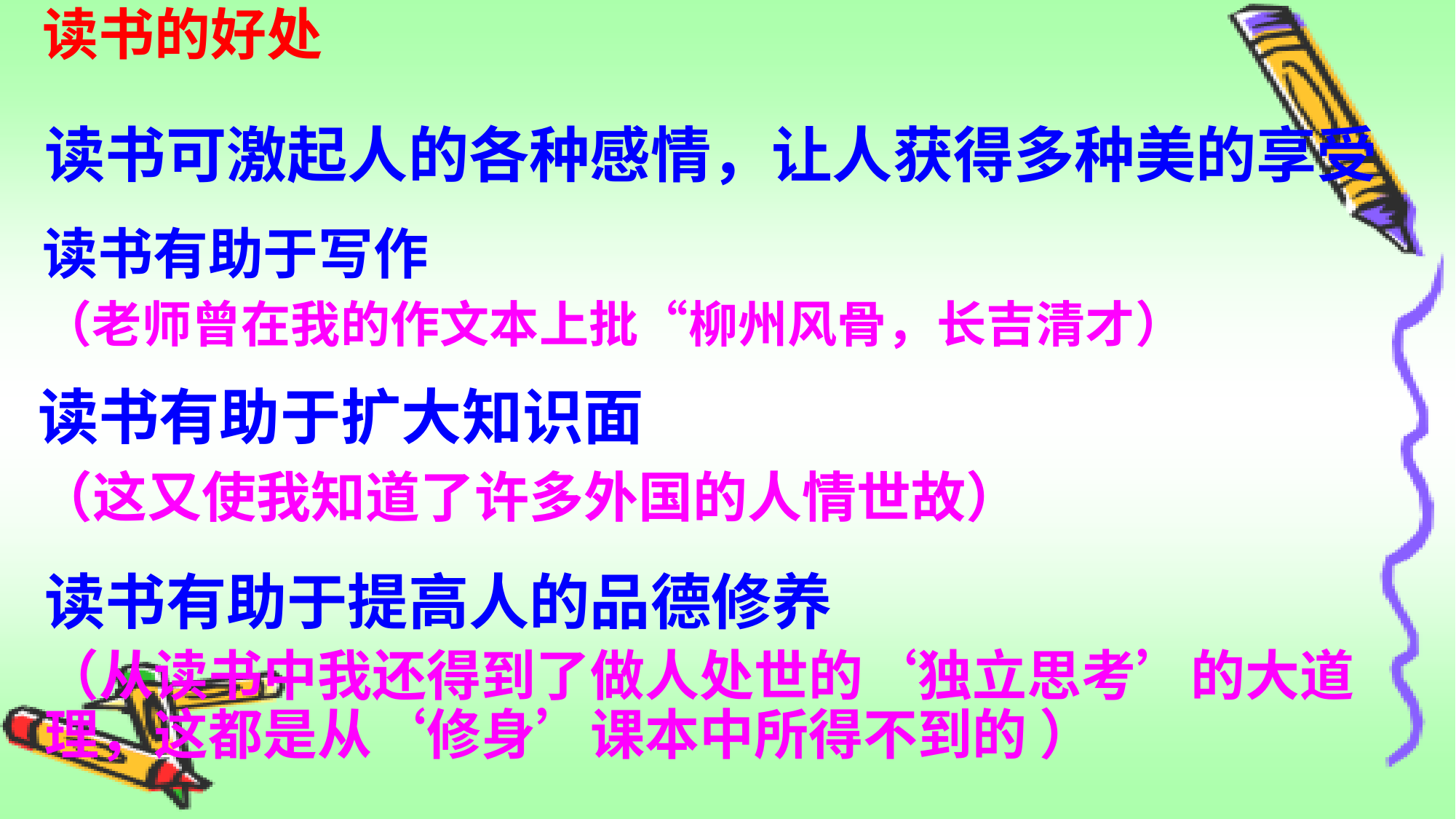

读书的好处
读书可激起人的各种感情，让人获得多种美的享受
读书有助于写作
（老师曾在我的作文本上批“柳州风骨，长吉清才）
读书有助于扩大知识面
（这又使我知道了许多外国的人情世故）
读书有助于提高人的品德修养
（从读书中我还得到了做人处世的‘独立思考’的大道理，这都是从‘修身’课本中所得不到的 ）